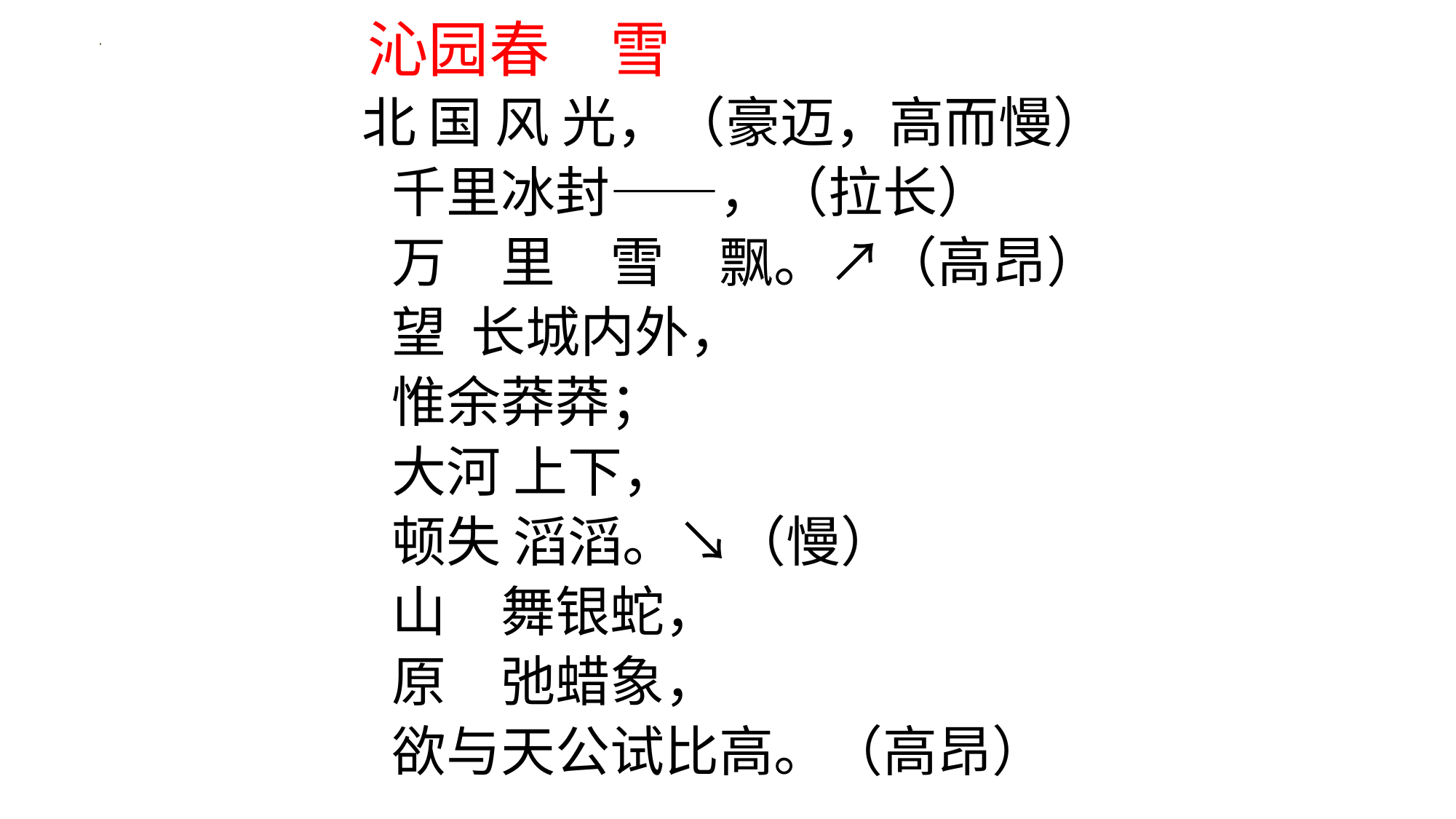

沁园春　雪
　  北 国 风 光，（豪迈，高而慢）
　　千里冰封——，（拉长）
　　万　里　雪　飘。↗（高昂）
　　望  长城内外，
　　惟余莽莽；
　　大河 上下，
　　顿失 滔滔。↘（慢）
　　山　舞银蛇，
　　原　弛蜡象，
　　欲与天公试比高。（高昂）